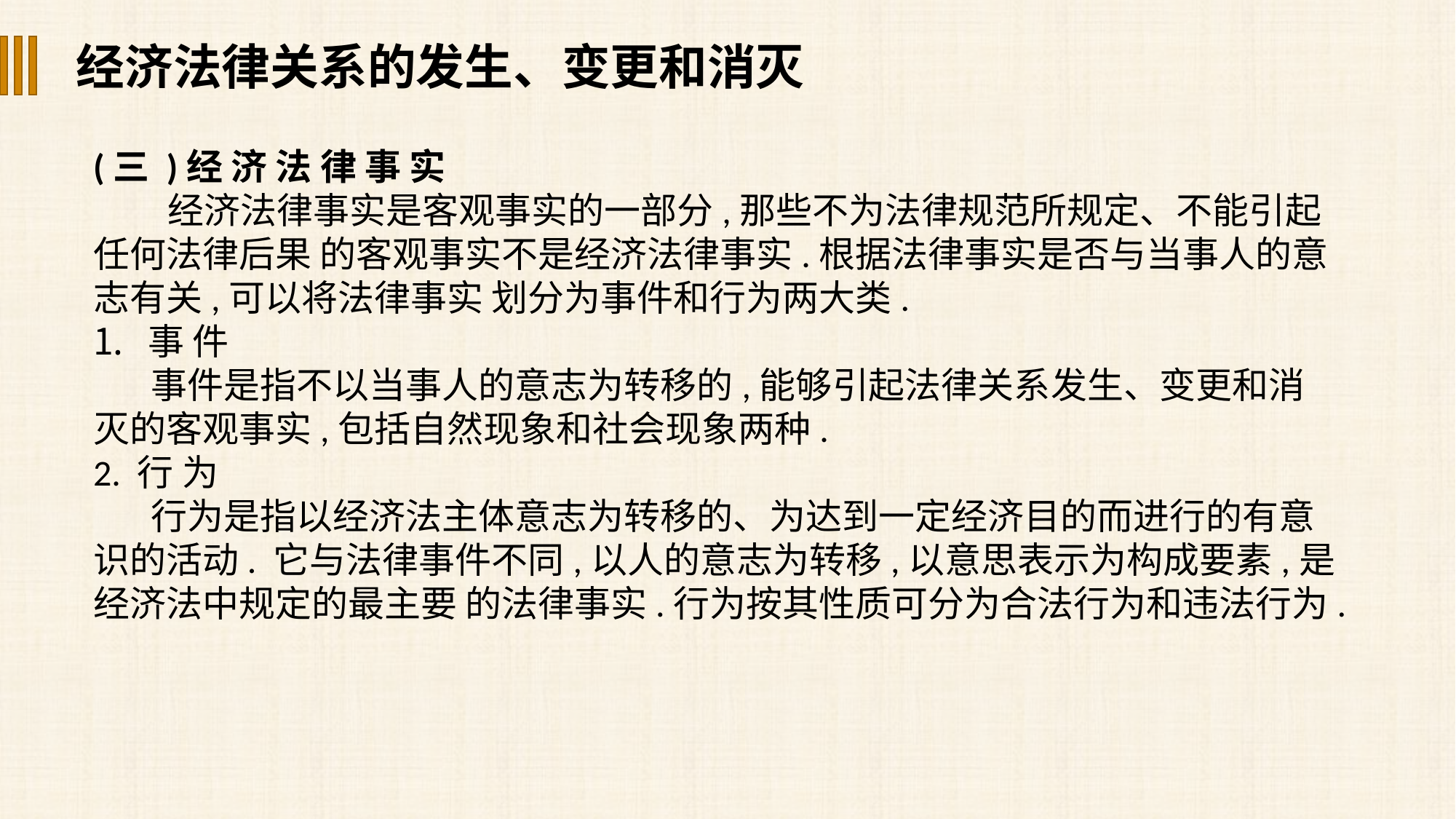

经济法律关系的发生、变更和消灭

(三 )经 济 法 律 事 实
经济法律事实是客观事实的一部分,那些不为法律规范所规定、不能引起任何法律后果 的客观事实不是经济法律事实.根据法律事实是否与当事人的意志有关,可以将法律事实 划分为事件和行为两大类.
事 件
      事件是指不以当事人的意志为转移的,能够引起法律关系发生、变更和消灭的客观事实,包括自然现象和社会现象两种.
2. 行 为
      行为是指以经济法主体意志为转移的、为达到一定经济目的而进行的有意识的活动. 它与法律事件不同,以人的意志为转移,以意思表示为构成要素,是经济法中规定的最主要 的法律事实.行为按其性质可分为合法行为和违法行为.